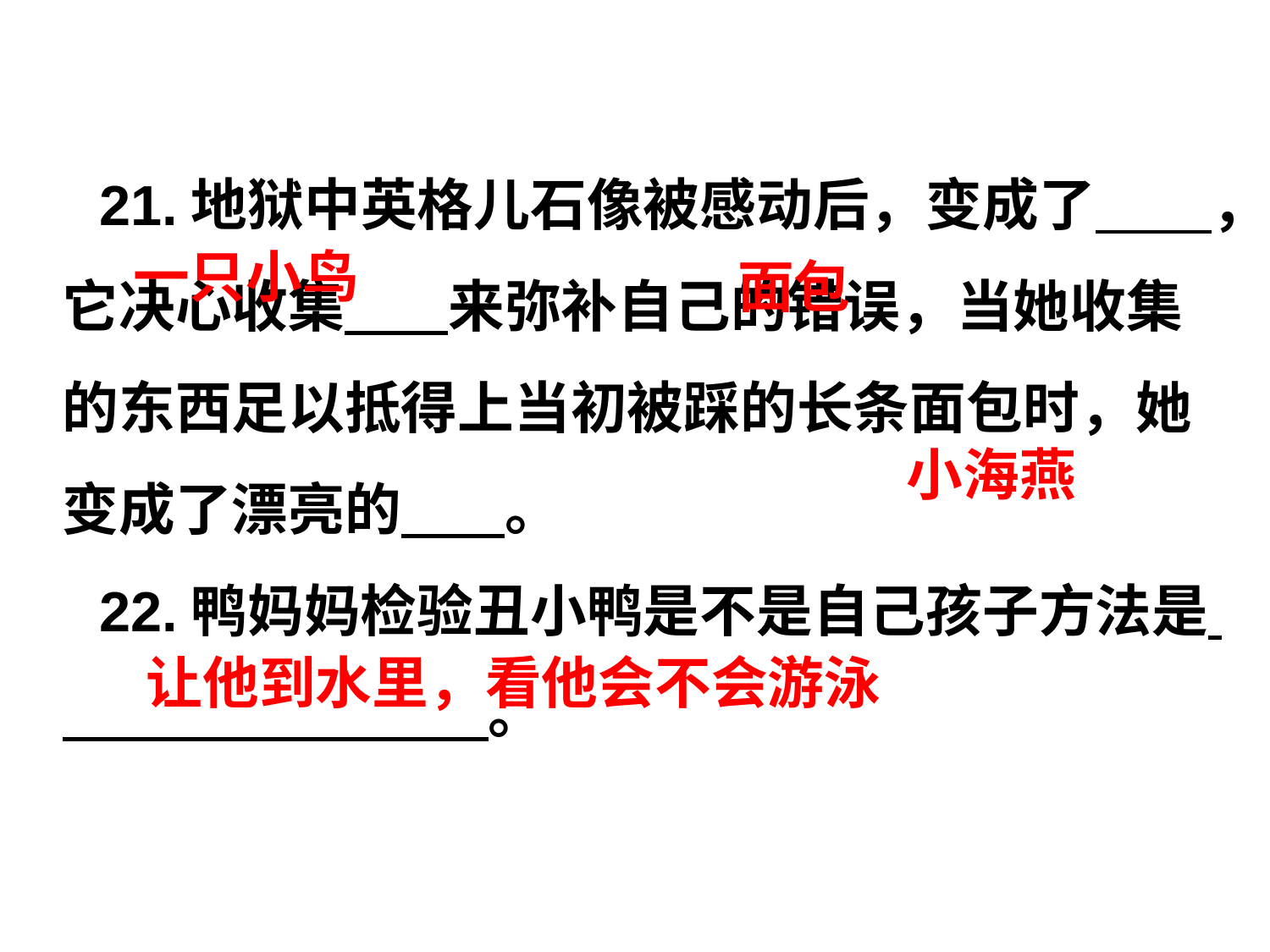

21.地狱中英格儿石像被感动后，变成了         ，它决心收集        来弥补自己的错误，当她收集的东西足以抵得上当初被踩的长条面包时，她变成了漂亮的        。
22.鸭妈妈检验丑小鸭是不是自己孩子方法是                                  。
一只小鸟
面包
小海燕
让他到水里，看他会不会游泳